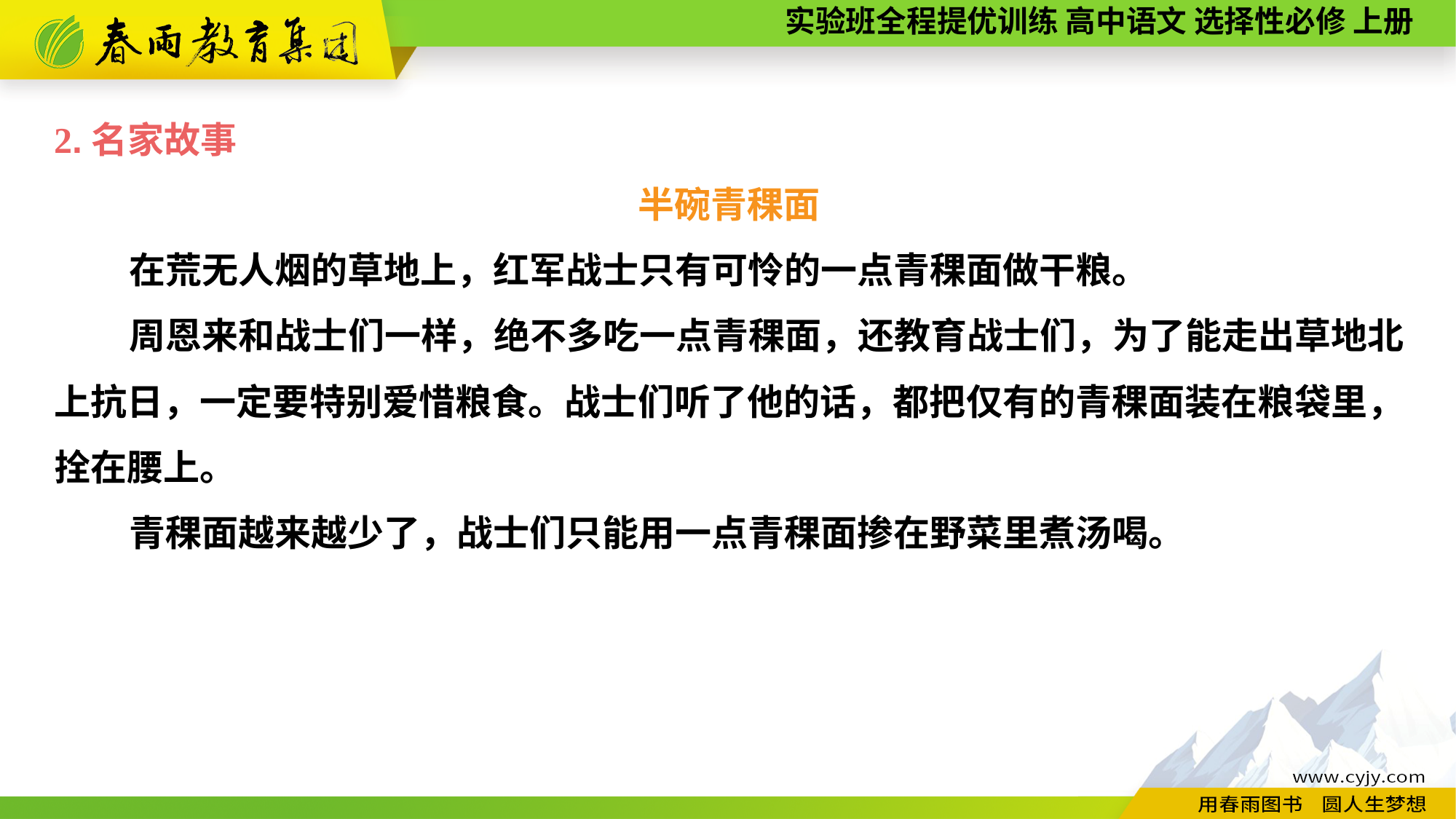

2.名家故事
半碗青稞面
在荒无人烟的草地上，红军战士只有可怜的一点青稞面做干粮。
周恩来和战士们一样，绝不多吃一点青稞面，还教育战士们，为了能走出草地北上抗日，一定要特别爱惜粮食。战士们听了他的话，都把仅有的青稞面装在粮袋里，拴在腰上。
青稞面越来越少了，战士们只能用一点青稞面掺在野菜里煮汤喝。